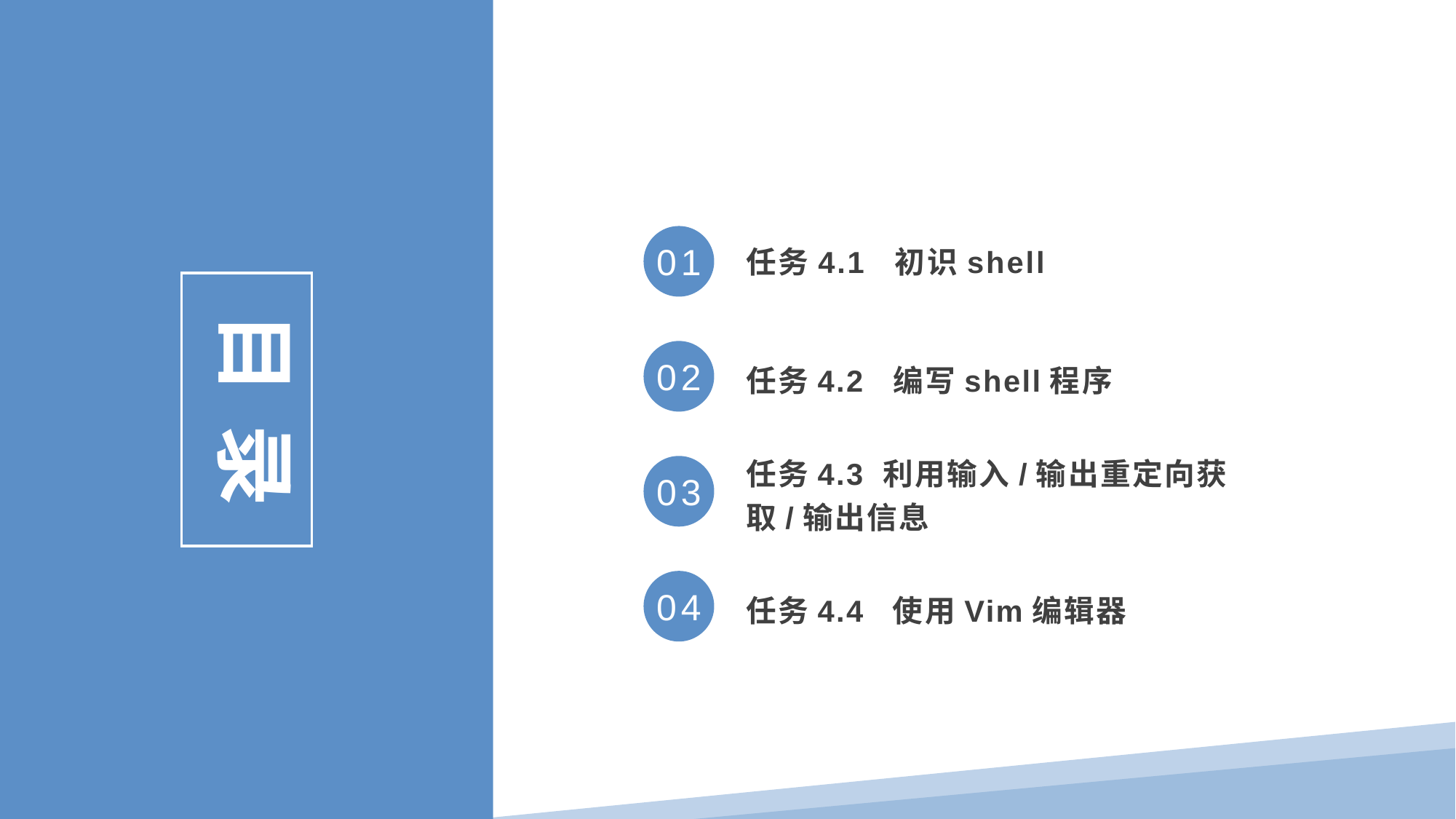

任务4.1  初识shell

01
目 录

任务4.2  编写shell程序

02
任务4.3 利用输入/输出重定向获取/输出信息

03
任务4.4  使用Vim编辑器

04